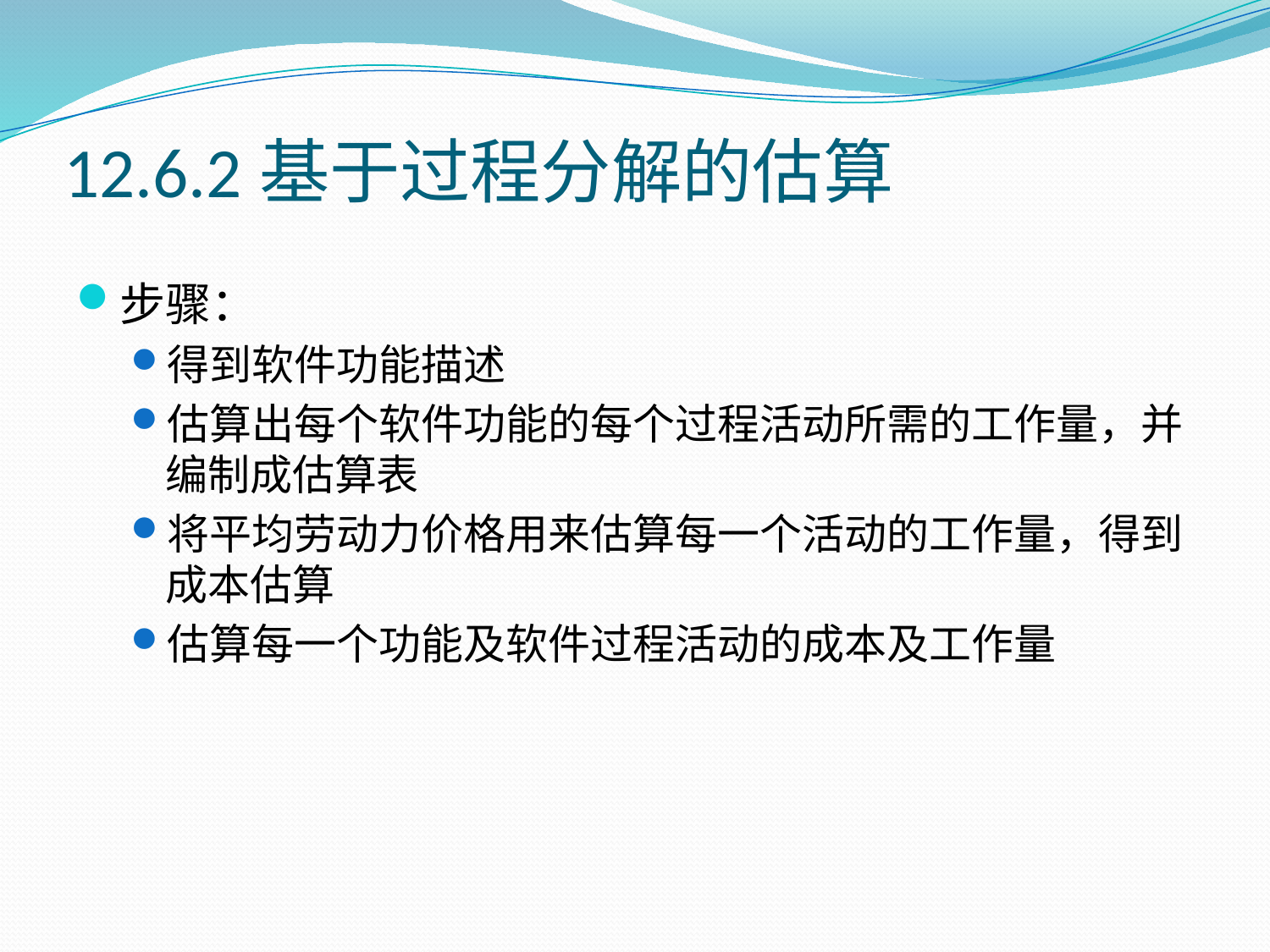

# 12.6.2基于过程分解的估算
步骤：
得到软件功能描述
估算出每个软件功能的每个过程活动所需的工作量，并编制成估算表
将平均劳动力价格用来估算每一个活动的工作量，得到成本估算
估算每一个功能及软件过程活动的成本及工作量